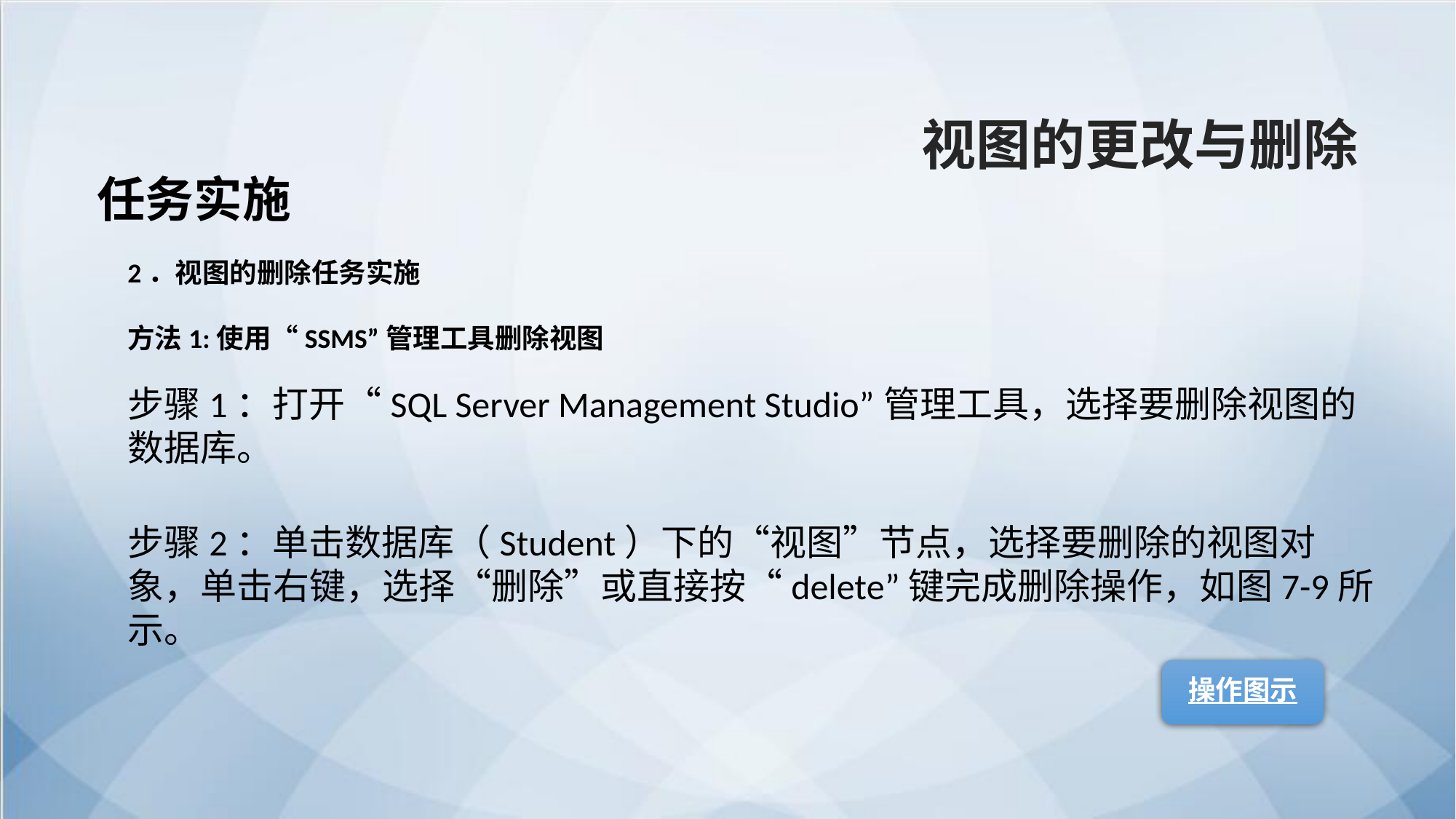

视图的更改与删除
任务实施
2．视图的删除任务实施

方法1:使用“SSMS”管理工具删除视图
步骤1：打开“SQL Server Management Studio”管理工具，选择要删除视图的数据库。
步骤2：单击数据库（Student）下的“视图”节点，选择要删除的视图对象，单击右键，选择“删除”或直接按“delete”键完成删除操作，如图7-9所示。
操作图示